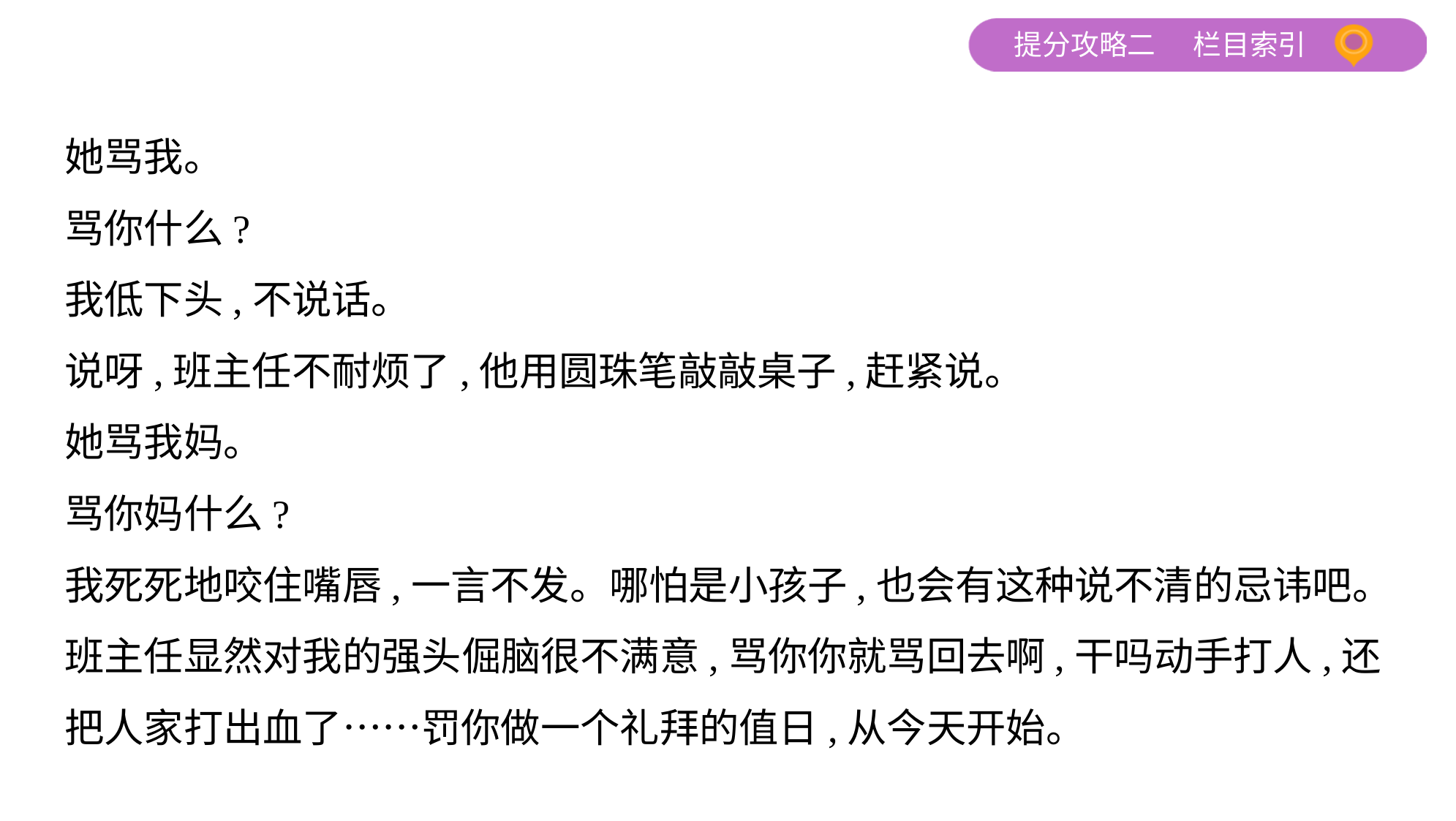

她骂我。
骂你什么?
我低下头,不说话。
说呀,班主任不耐烦了,他用圆珠笔敲敲桌子,赶紧说。
她骂我妈。
骂你妈什么?
我死死地咬住嘴唇,一言不发。哪怕是小孩子,也会有这种说不清的忌讳吧。
班主任显然对我的强头倔脑很不满意,骂你你就骂回去啊,干吗动手打人,还
把人家打出血了……罚你做一个礼拜的值日,从今天开始。